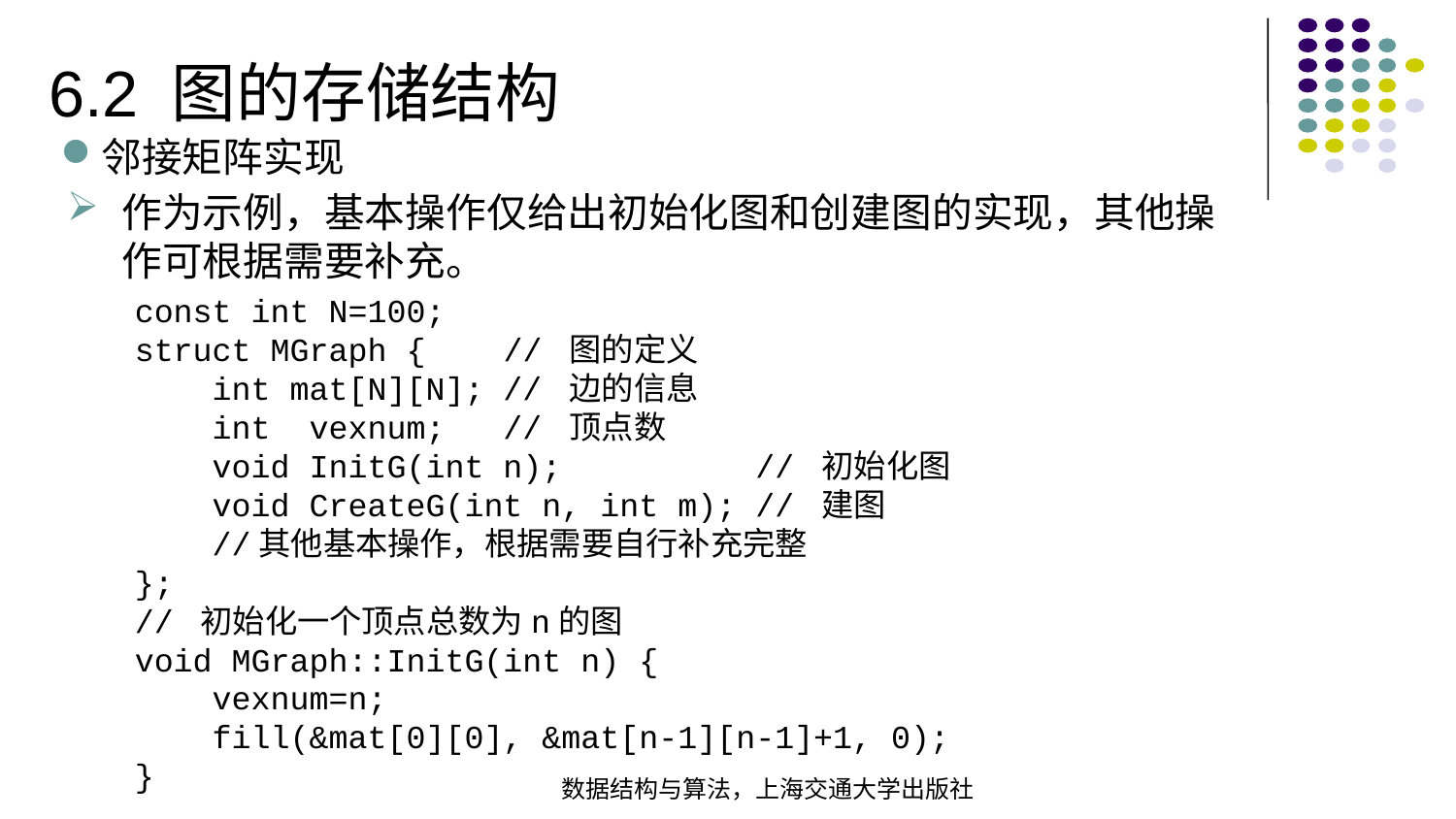

6.2 图的存储结构
邻接矩阵实现
作为示例，基本操作仅给出初始化图和创建图的实现，其他操作可根据需要补充。
const int N=100;struct MGraph {    // 图的定义    int mat[N][N]; // 边的信息    int  vexnum;   // 顶点数    void InitG(int n);          // 初始化图    void CreateG(int n, int m); // 建图    //其他基本操作，根据需要自行补充完整};// 初始化一个顶点总数为n的图void MGraph::InitG(int n) {    vexnum=n;    fill(&mat[0][0], &mat[n-1][n-1]+1, 0);}